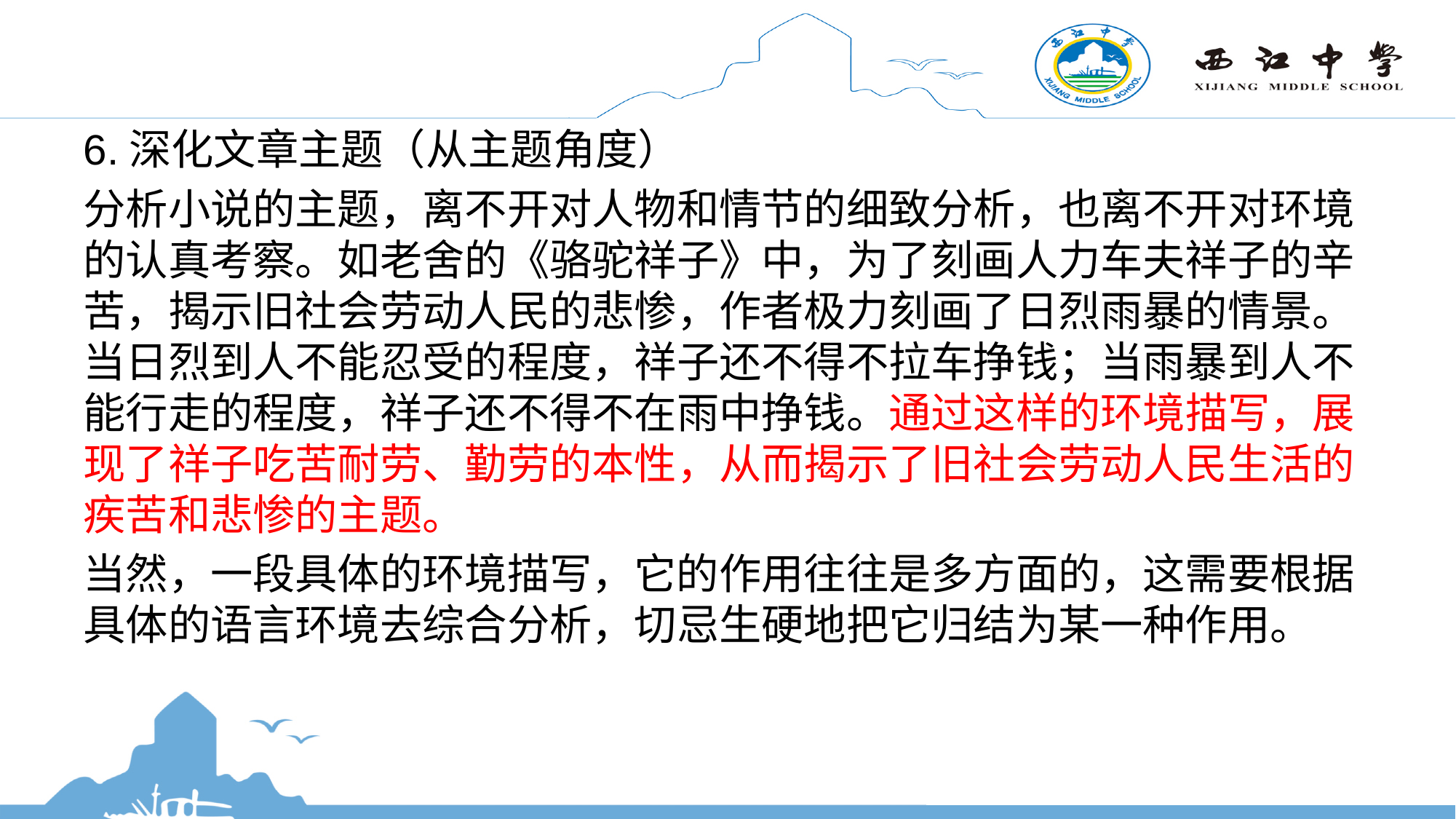

#
6.深化文章主题（从主题角度）
分析小说的主题，离不开对人物和情节的细致分析，也离不开对环境的认真考察。如老舍的《骆驼祥子》中，为了刻画人力车夫祥子的辛苦，揭示旧社会劳动人民的悲惨，作者极力刻画了日烈雨暴的情景。当日烈到人不能忍受的程度，祥子还不得不拉车挣钱；当雨暴到人不能行走的程度，祥子还不得不在雨中挣钱。通过这样的环境描写，展现了祥子吃苦耐劳、勤劳的本性，从而揭示了旧社会劳动人民生活的疾苦和悲惨的主题。
当然，一段具体的环境描写，它的作用往往是多方面的，这需要根据具体的语言环境去综合分析，切忌生硬地把它归结为某一种作用。